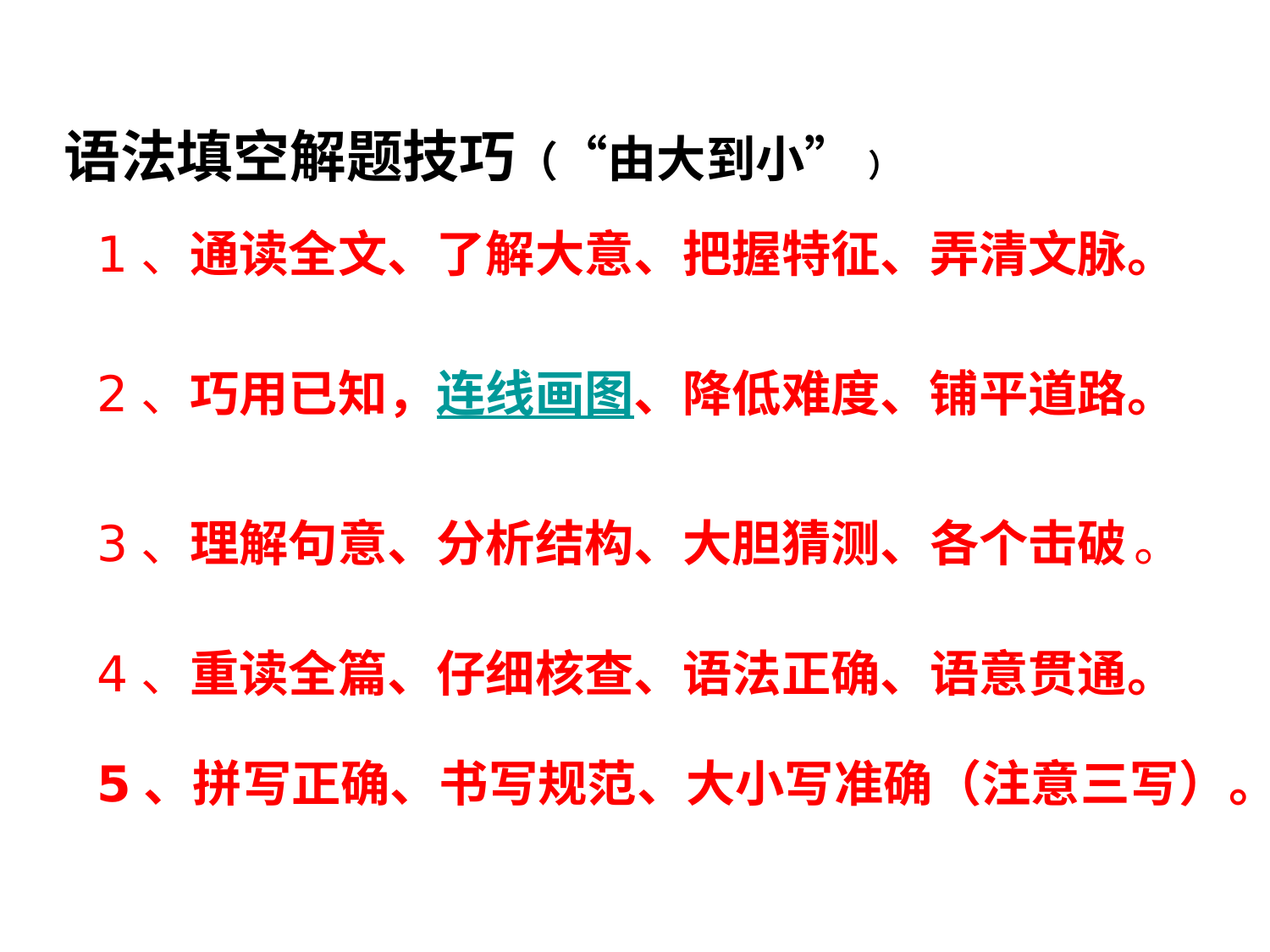

语法填空解题技巧（“由大到小” ）
1、通读全文、了解大意、把握特征、弄清文脉。
2、巧用已知，连线画图、降低难度、铺平道路。
3、理解句意、分析结构、大胆猜测、各个击破 。
4、重读全篇、仔细核查、语法正确、语意贯通。
5、拼写正确、书写规范、大小写准确（注意三写）。